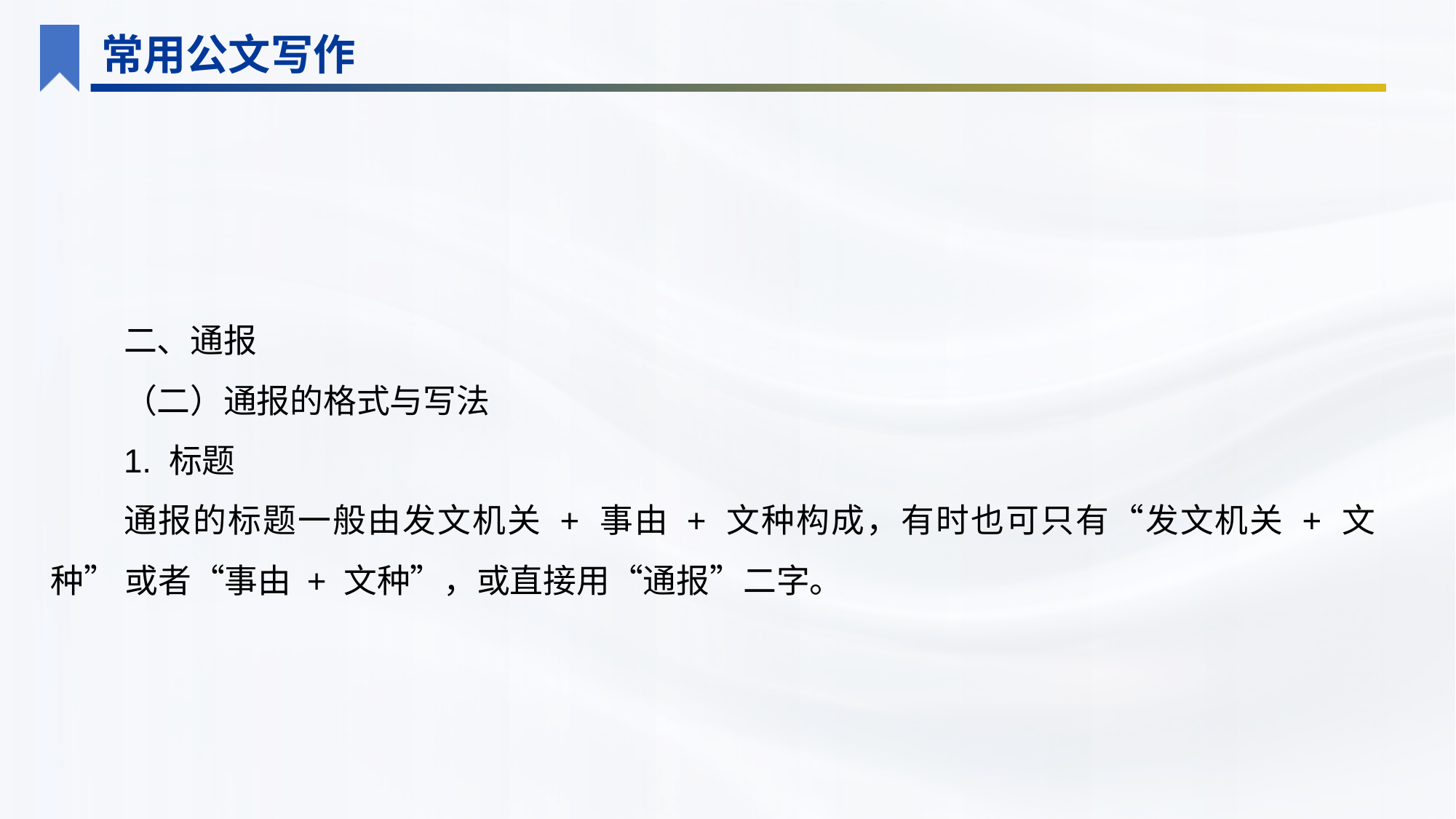

常用公文写作
二、通报
（二）通报的格式与写法
1. 标题
通报的标题一般由发文机关 + 事由 + 文种构成，有时也可只有“发文机关 + 文种” 或者“事由 + 文种”，或直接用“通报”二字。